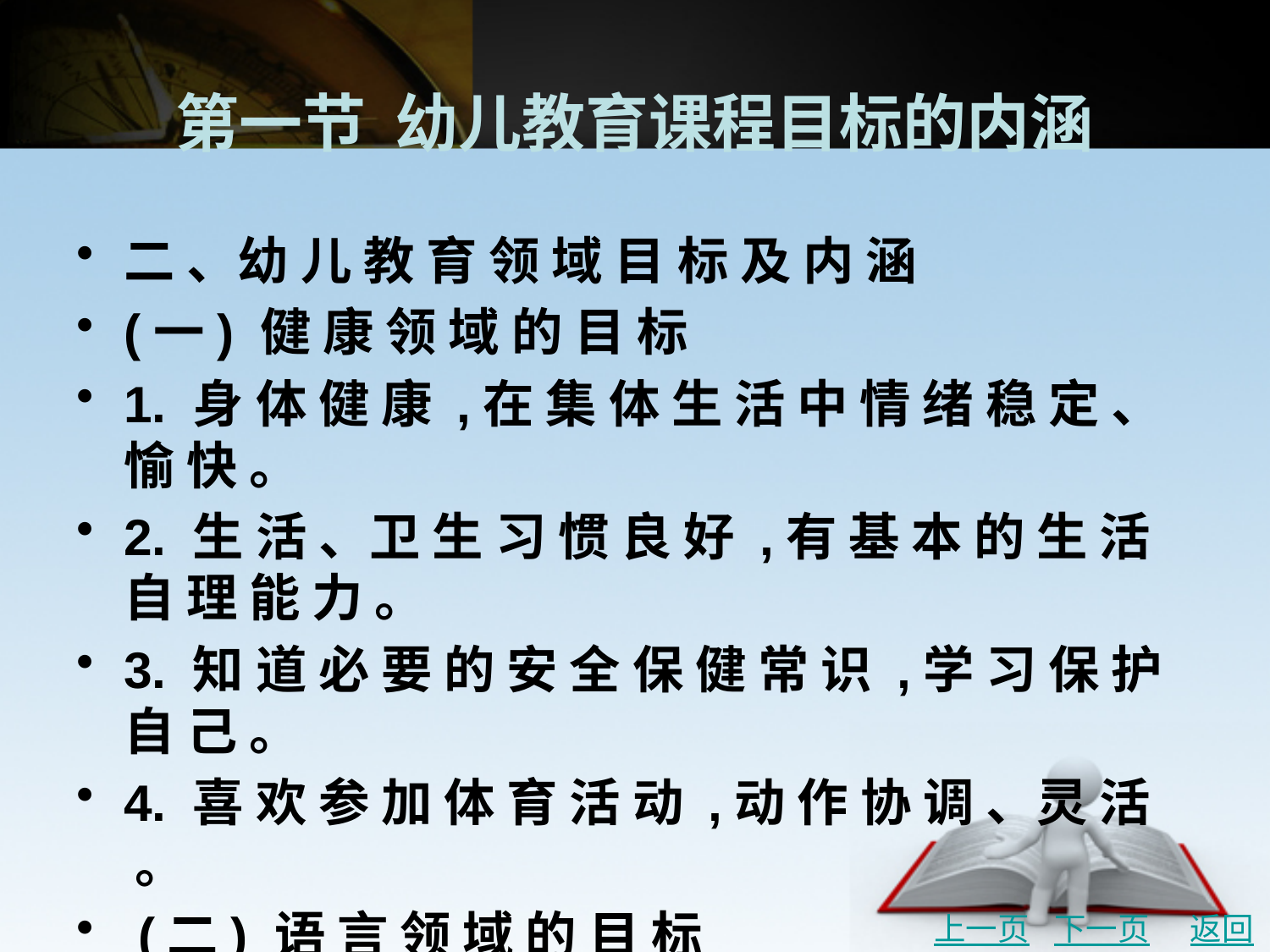

# 第一节  幼儿教育课程目标的内涵
二 、幼 儿 教 育 领 域 目 标 及 内 涵
(一) 健 康 领 域 的 目 标
1. 身 体 健 康 ,在 集 体 生 活 中 情 绪 稳 定 、愉 快 。
2. 生 活 、卫 生 习 惯 良 好 ,有 基 本 的 生 活 自 理 能 力 。
3. 知 道 必 要 的 安 全 保 健 常 识 ,学 习 保 护 自 己 。
4. 喜 欢 参 加 体 育 活 动 ,动 作 协 调 、灵 活 。
 (二) 语 言 领 域 的 目 标
1. 乐 意 与 人 交 谈 ,讲 话 礼 貌 。
2. 注 意 倾 听 对 方 讲 话 ,能 理 解 日 常 用 语 。
3. 能 清 楚 地 说 出 自 己 想 说 的 事 。
4. 喜 欢 听 故 事 、看 图 书 。
5. 能 听 懂 和 会 说 普 通 话 。
上一页
下一页
返回